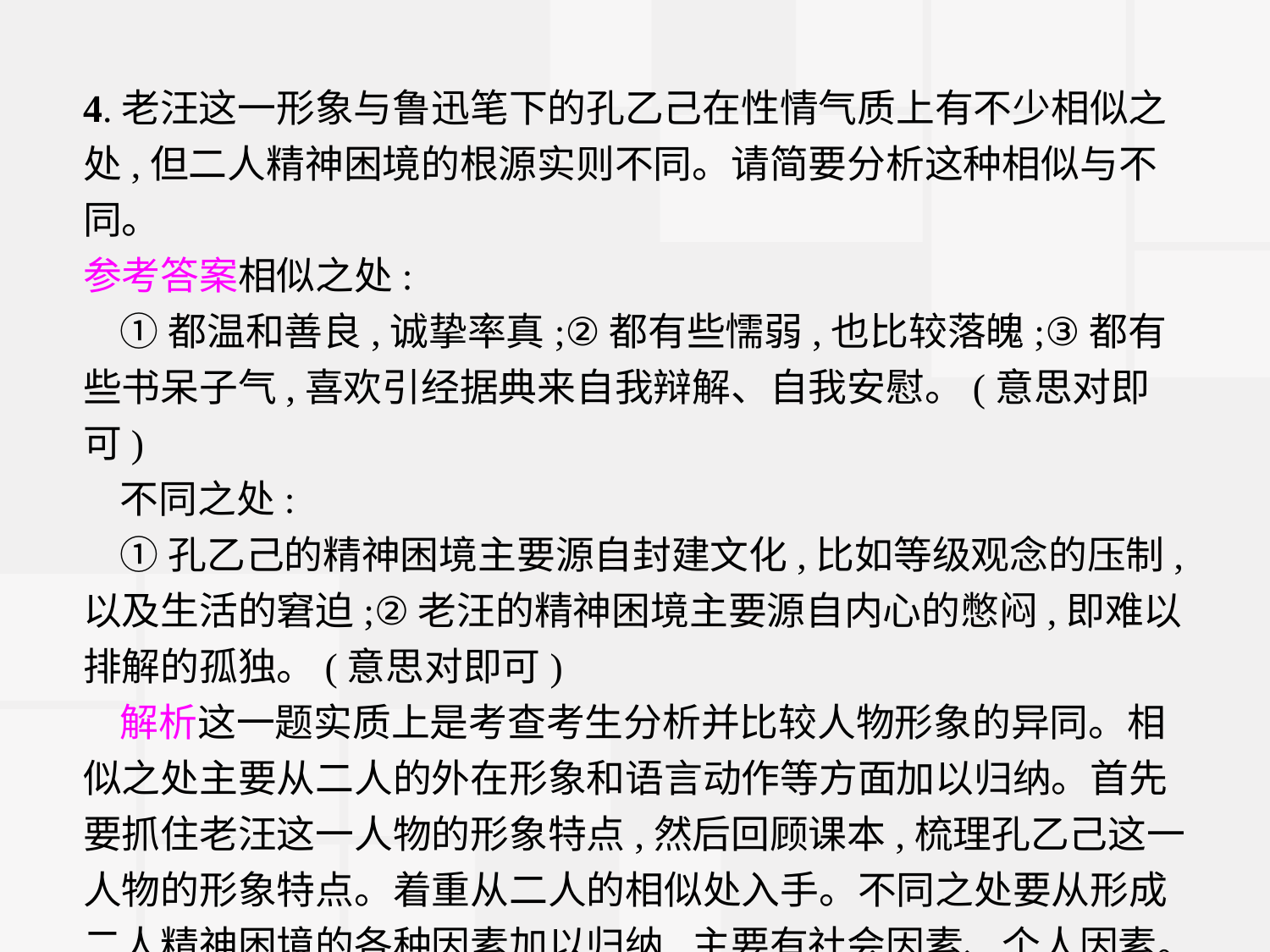

4.老汪这一形象与鲁迅笔下的孔乙己在性情气质上有不少相似之处,但二人精神困境的根源实则不同。请简要分析这种相似与不同。
参考答案相似之处:
①都温和善良,诚挚率真;②都有些懦弱,也比较落魄;③都有些书呆子气,喜欢引经据典来自我辩解、自我安慰。(意思对即可)
不同之处:
①孔乙己的精神困境主要源自封建文化,比如等级观念的压制,以及生活的窘迫;②老汪的精神困境主要源自内心的憋闷,即难以排解的孤独。(意思对即可)
解析这一题实质上是考查考生分析并比较人物形象的异同。相似之处主要从二人的外在形象和语言动作等方面加以归纳。首先要抓住老汪这一人物的形象特点,然后回顾课本,梳理孔乙己这一人物的形象特点。着重从二人的相似处入手。不同之处要从形成二人精神困境的各种因素加以归纳,主要有社会因素、个人因素。可以结合他们的生活环境和人生经历来总结。